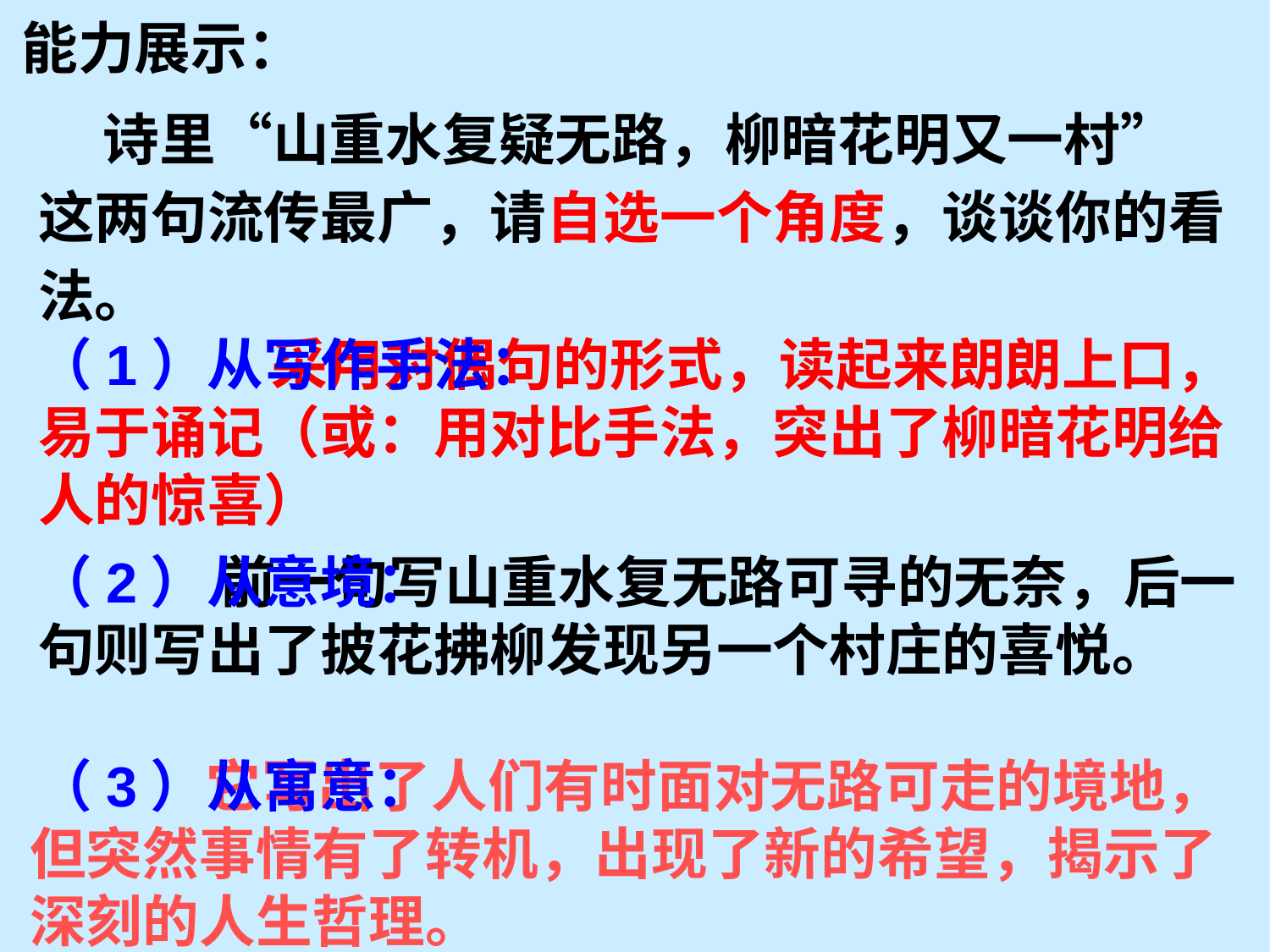

能力展示：
    诗里“山重水复疑无路，柳暗花明又一村”这两句流传最广，请自选一个角度，谈谈你的看法。
                 采用对偶句的形式，读起来朗朗上口，易于诵记（或：用对比手法，突出了柳暗花明给人的惊喜）
（1）从写作手法：
             前一句写山重水复无路可寻的无奈，后一句则写出了披花拂柳发现另一个村庄的喜悦。
（2）从意境：
                                   它写出了人们有时面对无路可走的境地，但突然事情有了转机，出现了新的希望，揭示了深刻的人生哲理。
（3）从寓意：